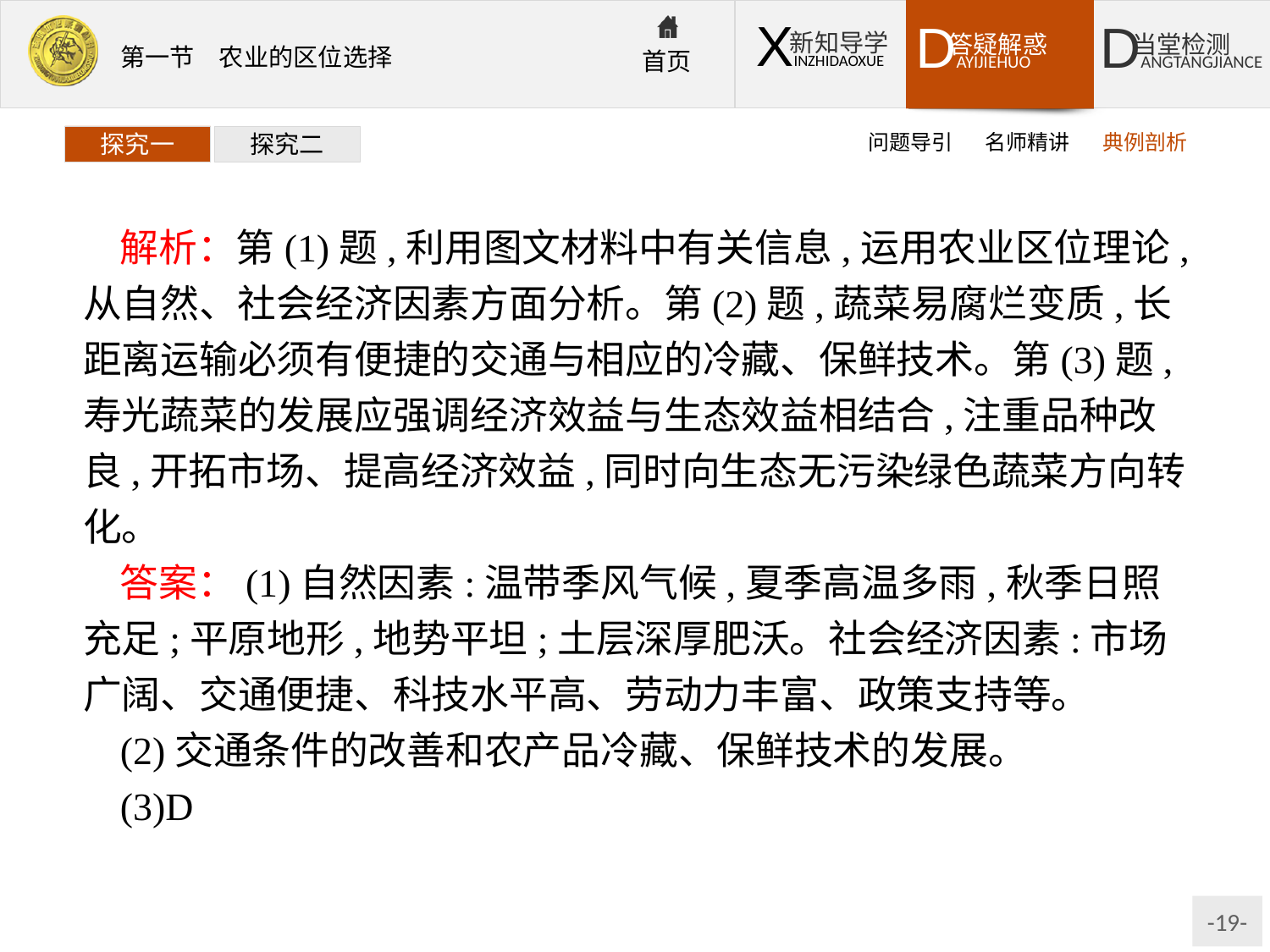

问题导引
名师精讲
典例剖析
探究一
探究二
解析：第(1)题,利用图文材料中有关信息,运用农业区位理论,从自然、社会经济因素方面分析。第(2)题,蔬菜易腐烂变质,长距离运输必须有便捷的交通与相应的冷藏、保鲜技术。第(3)题,寿光蔬菜的发展应强调经济效益与生态效益相结合,注重品种改良,开拓市场、提高经济效益,同时向生态无污染绿色蔬菜方向转化。
答案：(1)自然因素:温带季风气候,夏季高温多雨,秋季日照充足;平原地形,地势平坦;土层深厚肥沃。社会经济因素:市场广阔、交通便捷、科技水平高、劳动力丰富、政策支持等。
(2)交通条件的改善和农产品冷藏、保鲜技术的发展。
(3)D